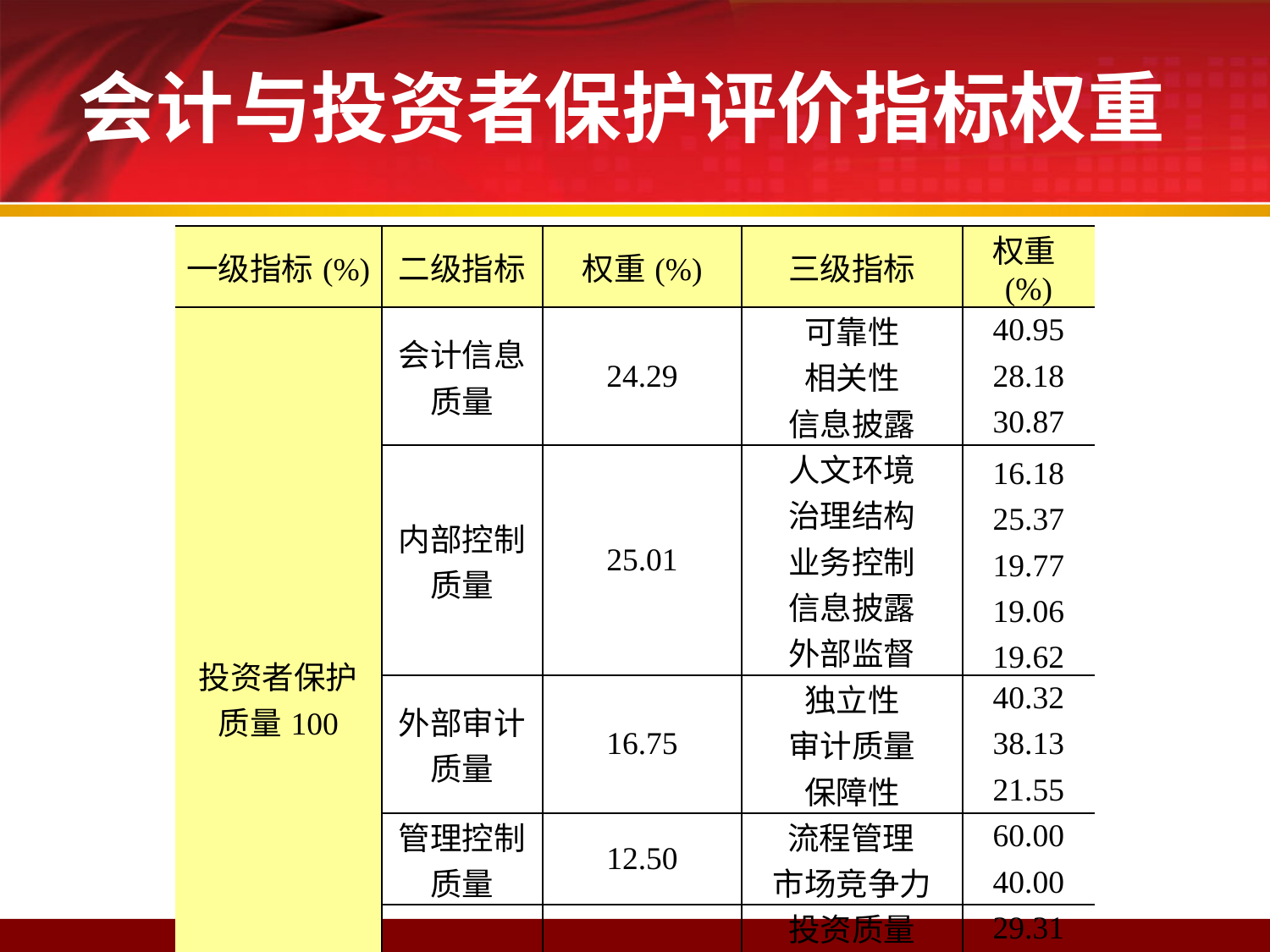

会计与投资者保护评价指标权重
| 一级指标(%) | 二级指标 | 权重(%) | 三级指标 | 权重(%) |
| --- | --- | --- | --- | --- |
| 投资者保护质量100 | 会计信息质量 | 24.29 | 可靠性 | 40.95 |
|  |  |  | 相关性 | 28.18 |
|  |  |  | 信息披露 | 30.87 |
|  | 内部控制质量 | 25.01 | 人文环境 | 16.18 |
|  |  |  | 治理结构 | 25.37 |
|  |  |  | 业务控制 | 19.77 |
|  |  |  | 信息披露 | 19.06 |
|  |  |  | 外部监督 | 19.62 |
|  | 外部审计质量 | 16.75 | 独立性 | 40.32 |
|  |  |  | 审计质量 | 38.13 |
|  |  |  | 保障性 | 21.55 |
|  | 管理控制质量 | 12.50 | 流程管理 | 60.00 |
|  |  |  | 市场竞争力 | 40.00 |
|  | 财务运行质量 | 21.46 | 投资质量 | 29.31 |
|  |  |  | 筹资质量 | 16.44 |
|  |  |  | 资金运营质量 | 32.29 |
|  |  |  | 股利分配 | 21.96 |